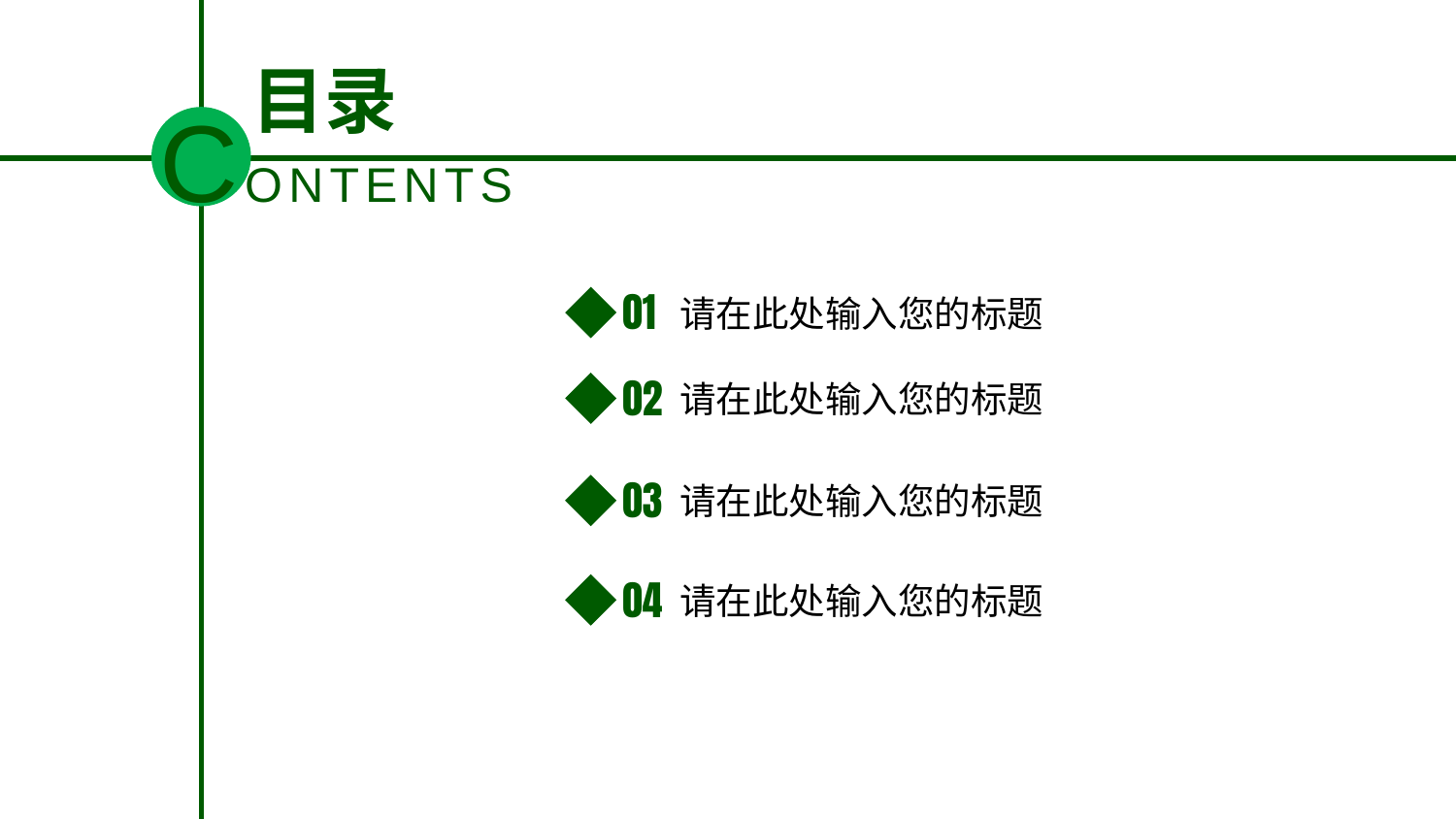

目录
CONTENTS

请在此处输入您的标题
01

请在此处输入您的标题
02

请在此处输入您的标题
03

请在此处输入您的标题
04